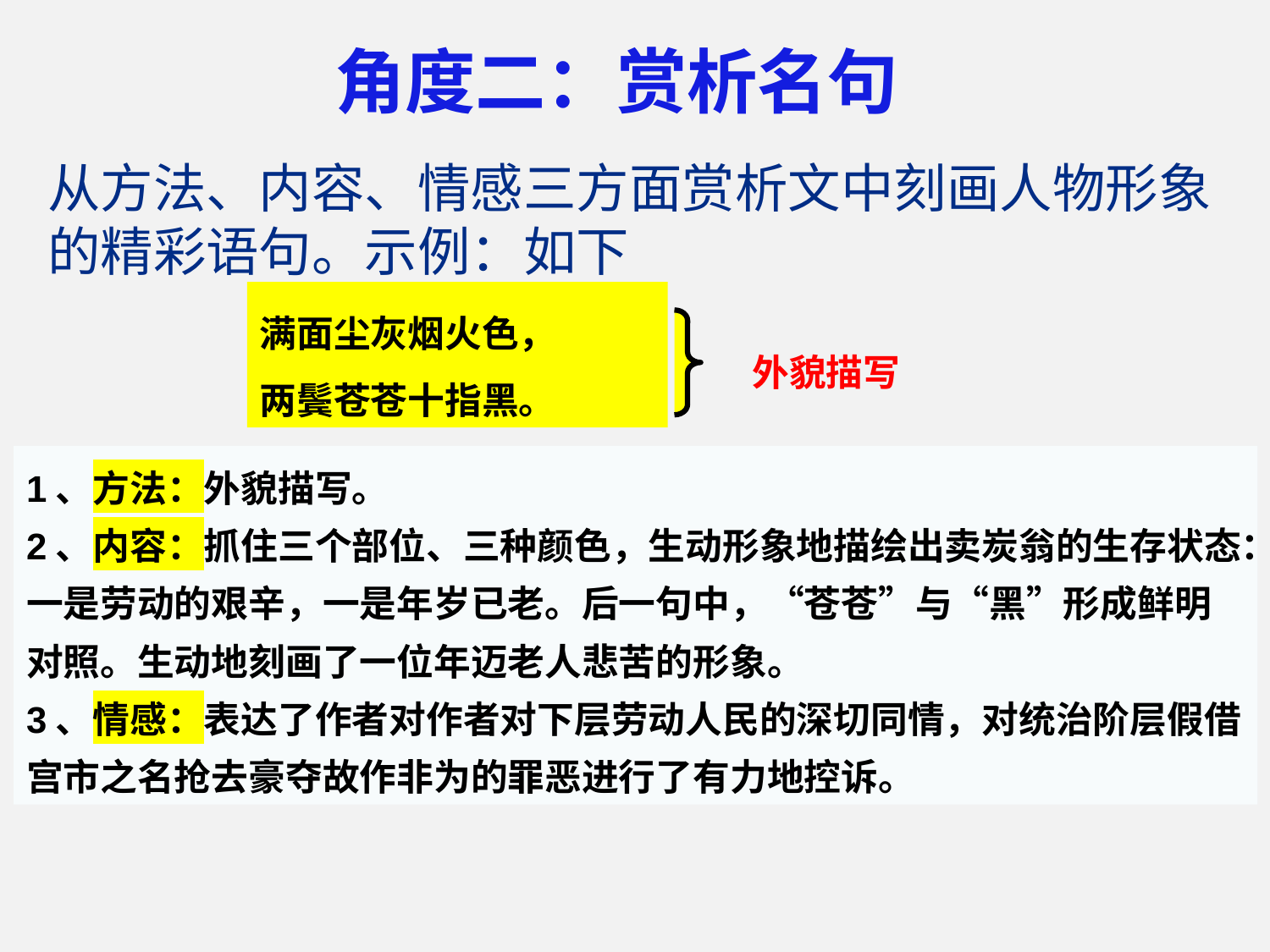

# 角度二：赏析名句
从方法、内容、情感三方面赏析文中刻画人物形象的精彩语句。示例：如下
满面尘灰烟火色，
两鬓苍苍十指黑。

外貌描写
1、方法：外貌描写。
2、内容：抓住三个部位、三种颜色，生动形象地描绘出卖炭翁的生存状态：一是劳动的艰辛，一是年岁已老。后一句中，“苍苍”与“黑”形成鲜明对照。生动地刻画了一位年迈老人悲苦的形象。
3、情感：表达了作者对作者对下层劳动人民的深切同情，对统治阶层假借宫市之名抢去豪夺故作非为的罪恶进行了有力地控诉。